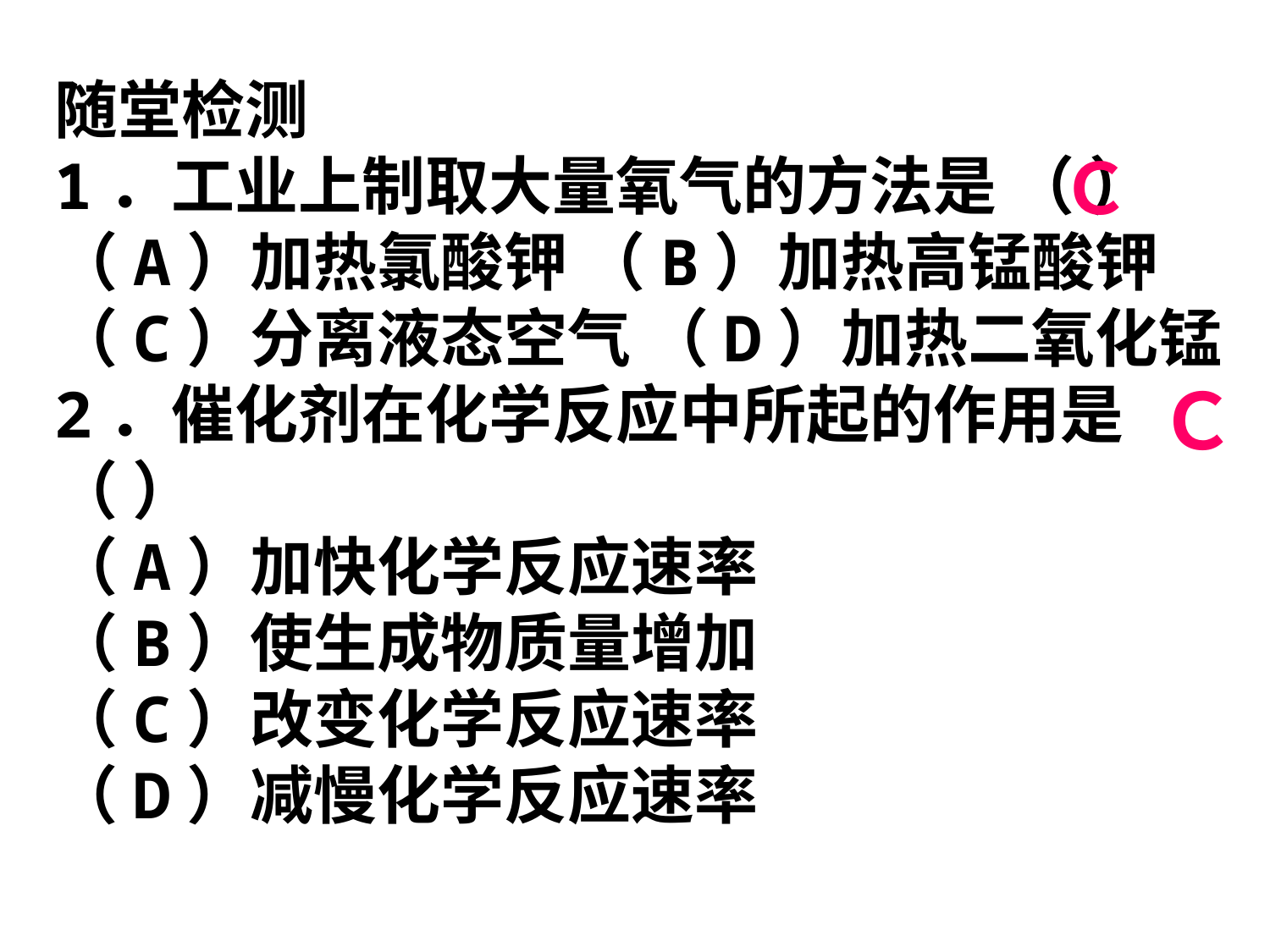

随堂检测
1．工业上制取大量氧气的方法是 （ ）
（A）加热氯酸钾 （B）加热高锰酸钾
（C）分离液态空气 （D）加热二氧化锰
2．催化剂在化学反应中所起的作用是（ ）
（A）加快化学反应速率
（B）使生成物质量增加
（C）改变化学反应速率
（D）减慢化学反应速率
Ｃ
Ｃ